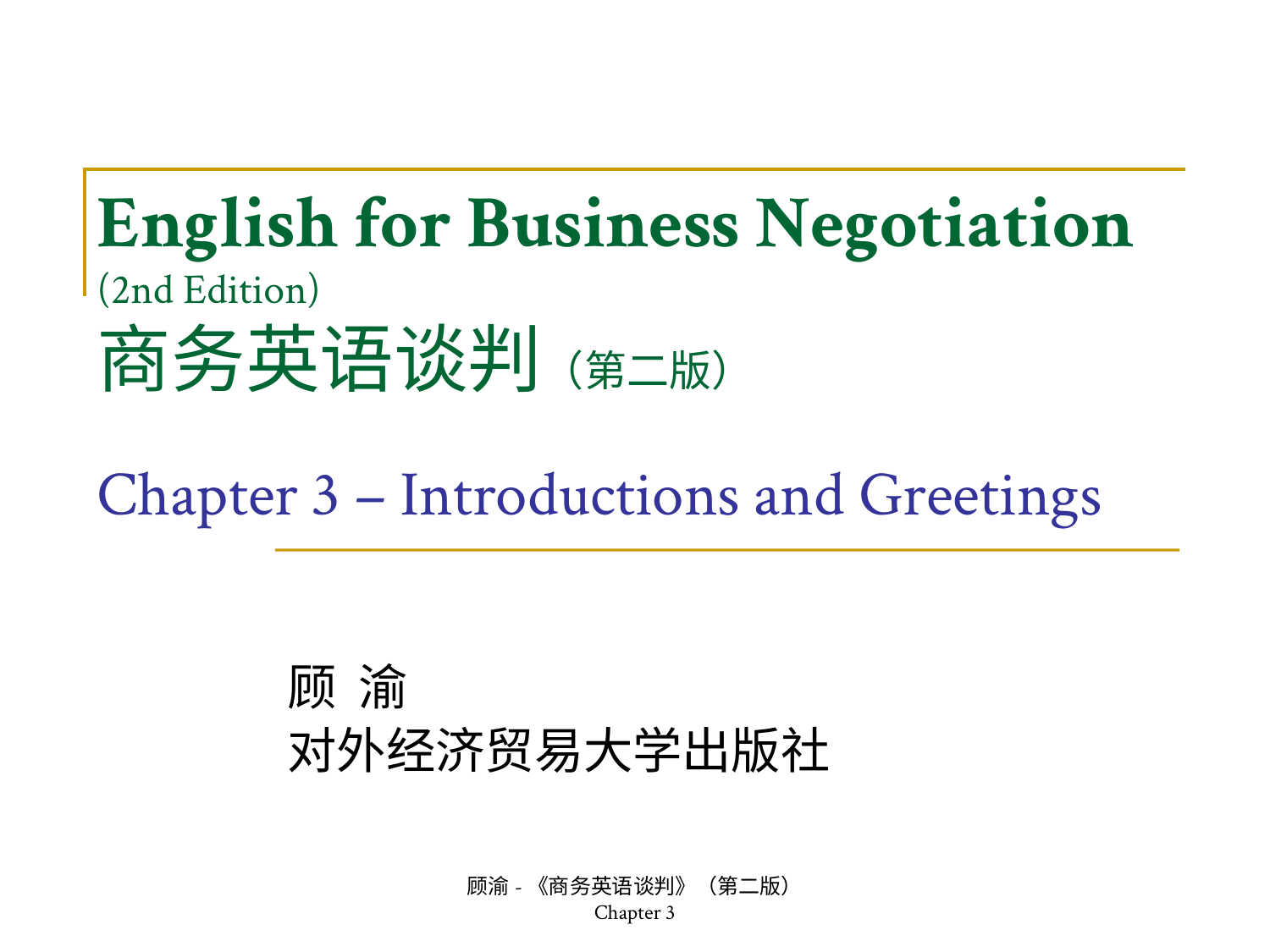

# English for Business Negotiation (2nd Edition) 商务英语谈判（第二版） Chapter 3 – Introductions and Greetings
顾  渝
对外经济贸易大学出版社

顾渝-《商务英语谈判》（第二版） Chapter 3
1